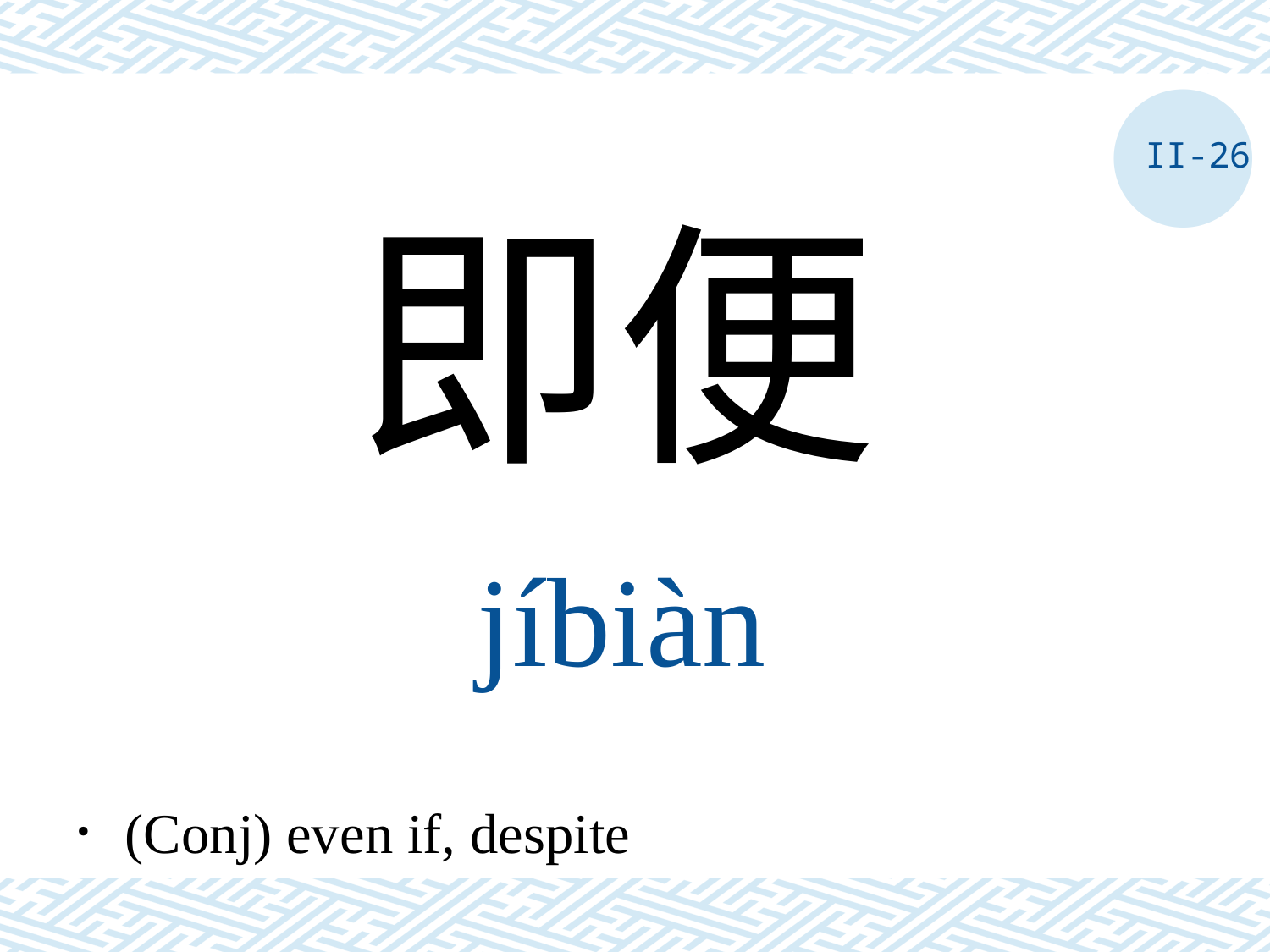

II-26

即便
jíbiàn
．(Conj) even if, despite